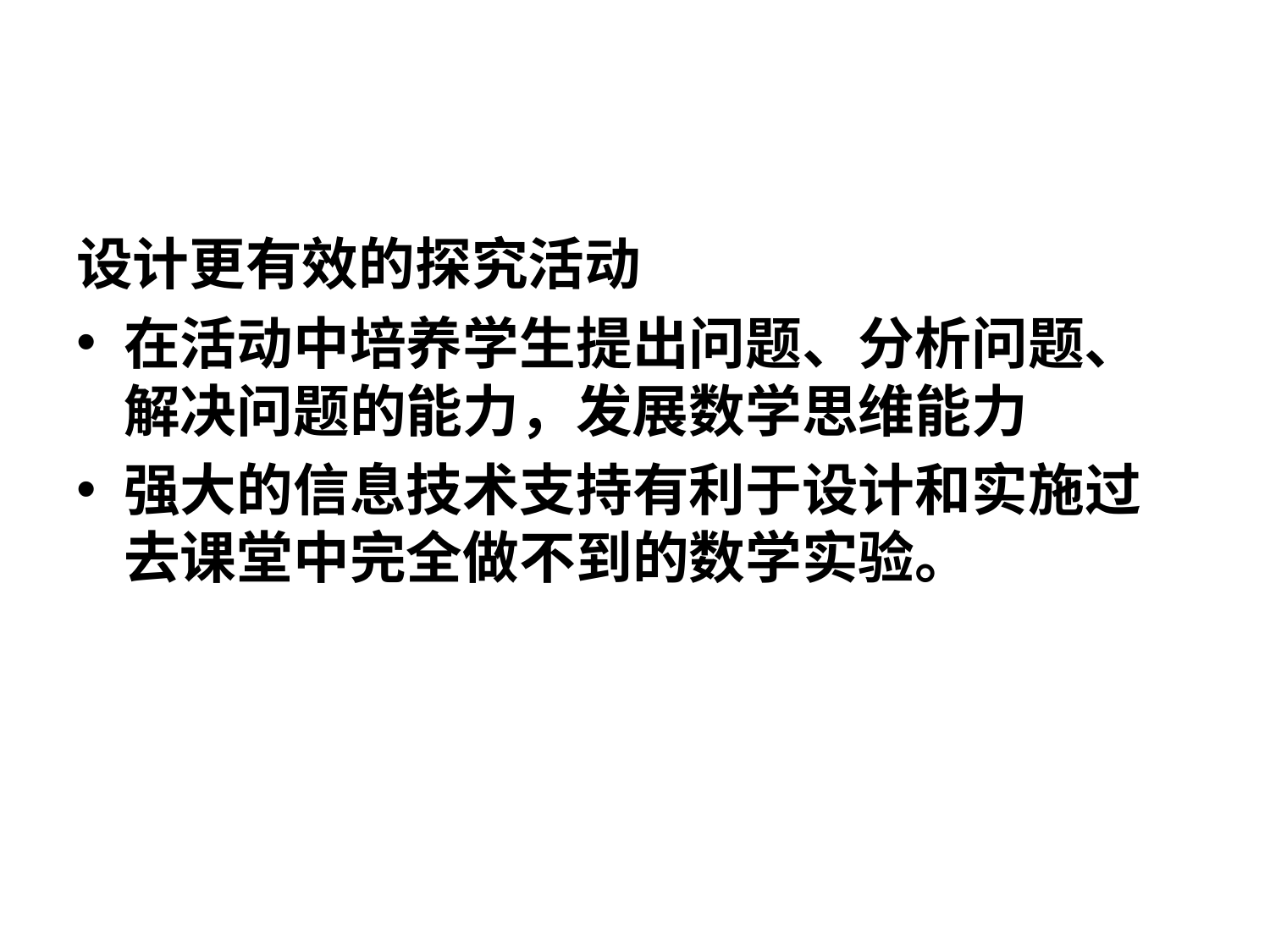

设计更有效的探究活动
在活动中培养学生提出问题、分析问题、解决问题的能力，发展数学思维能力
强大的信息技术支持有利于设计和实施过去课堂中完全做不到的数学实验。